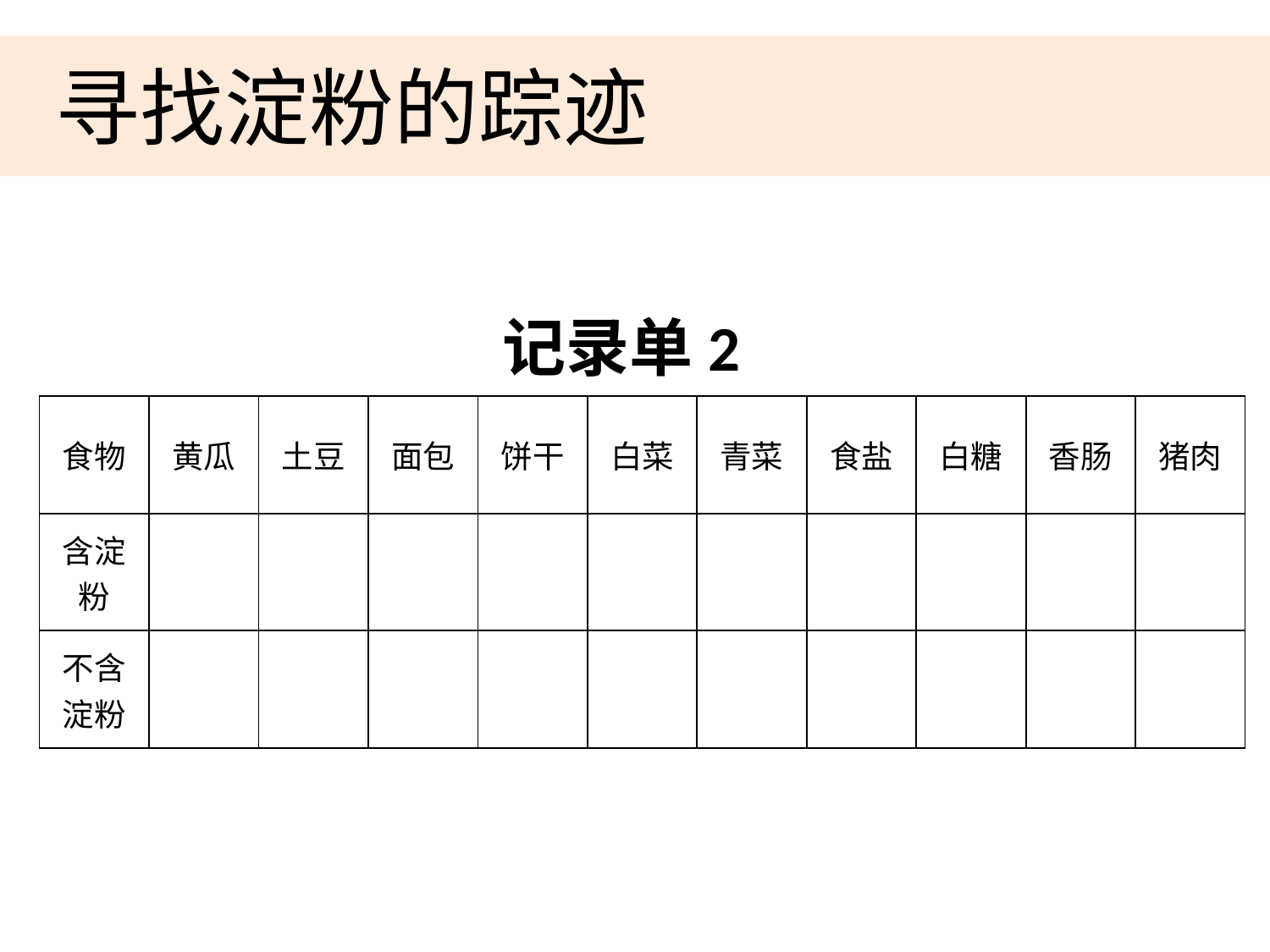

寻找淀粉的踪迹
记录单2
| 食物 | 黄瓜 | 土豆 | 面包 | 饼干 | 白菜 | 青菜 | 食盐 | 白糖 | 香肠 | 猪肉 |
| --- | --- | --- | --- | --- | --- | --- | --- | --- | --- | --- |
| 含淀粉 |  |  |  |  |  |  |  |  |  |  |
| 不含淀粉 |  |  |  |  |  |  |  |  |  |  |